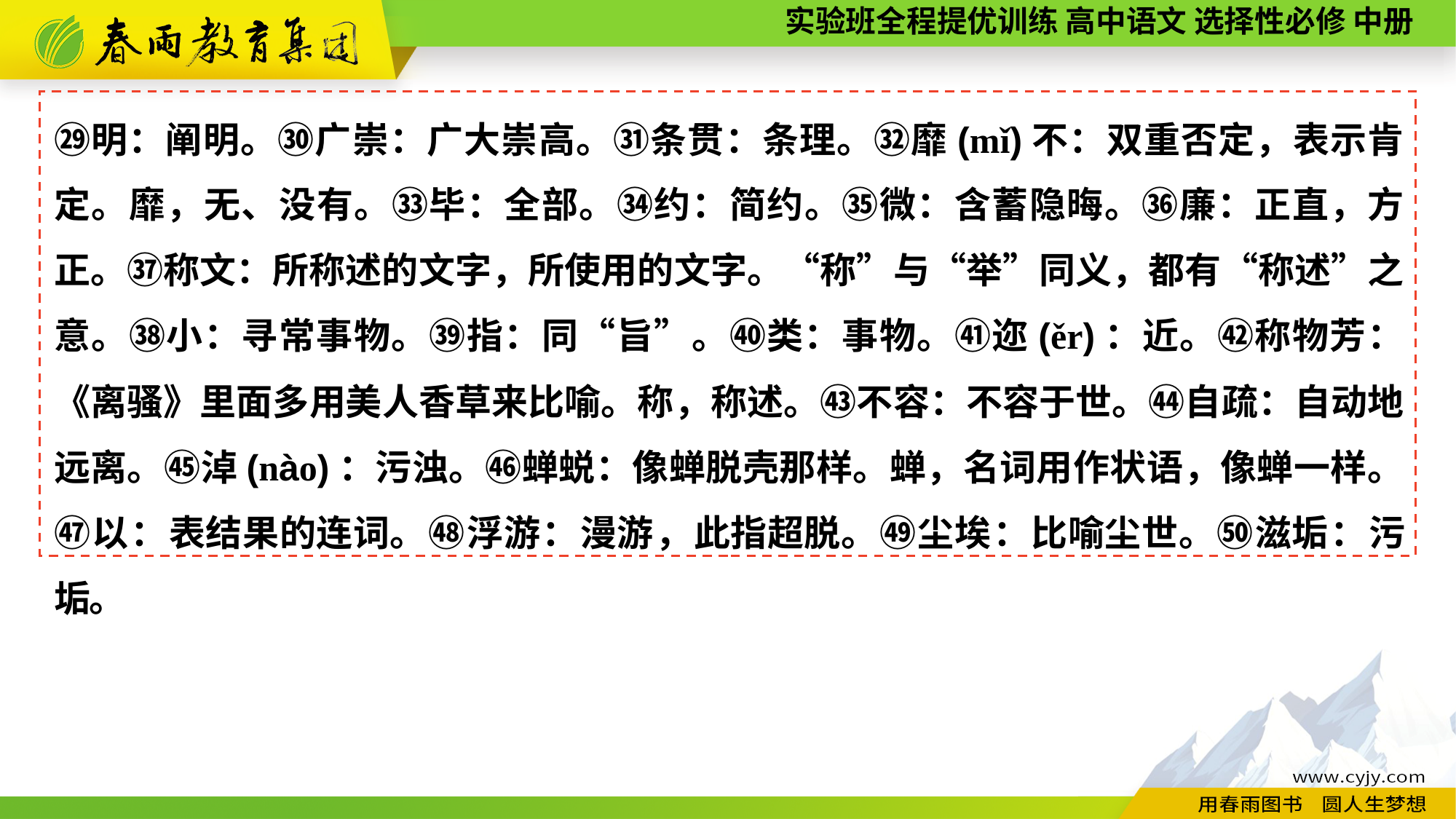

㉙明：阐明。㉚广崇：广大崇高。㉛条贯：条理。㉜靡(mǐ)不：双重否定，表示肯定。靡，无、没有。㉝毕：全部。㉞约：简约。㉟微：含蓄隐晦。㊱廉：正直，方正。㊲称文：所称述的文字，所使用的文字。“称”与“举”同义，都有“称述”之意。㊳小：寻常事物。㊴指：同“旨”。㊵类：事物。㊶迩(ěr)：近。㊷称物芳：《离骚》里面多用美人香草来比喻。称，称述。㊸不容：不容于世。㊹自疏：自动地远离。㊺淖(nào)：污浊。㊻蝉蜕：像蝉脱壳那样。蝉，名词用作状语，像蝉一样。㊼以：表结果的连词。㊽浮游：漫游，此指超脱。㊾尘埃：比喻尘世。㊿滋垢：污垢。